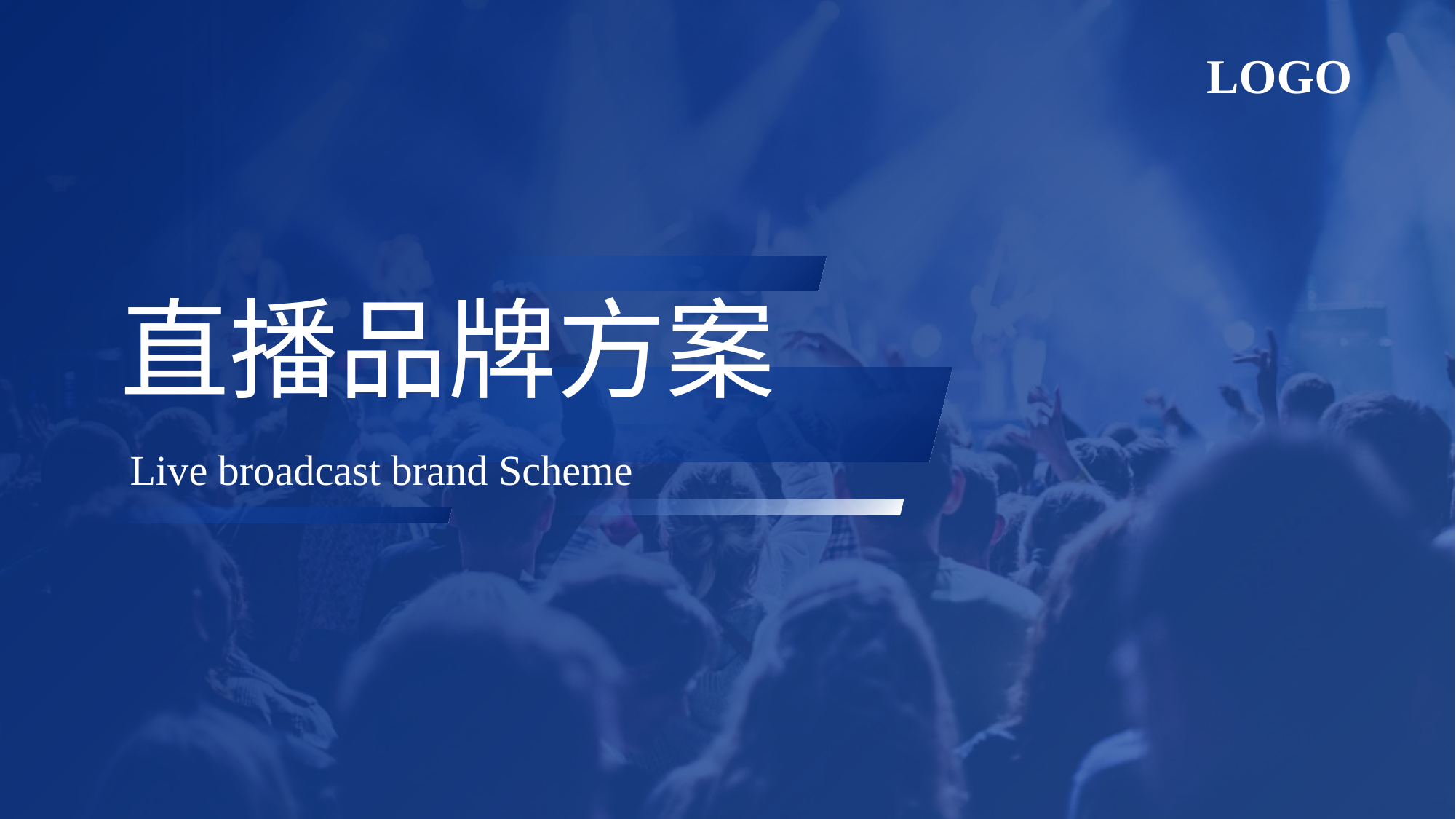

LOGO
# 直播品牌方案
Live broadcast brand Scheme